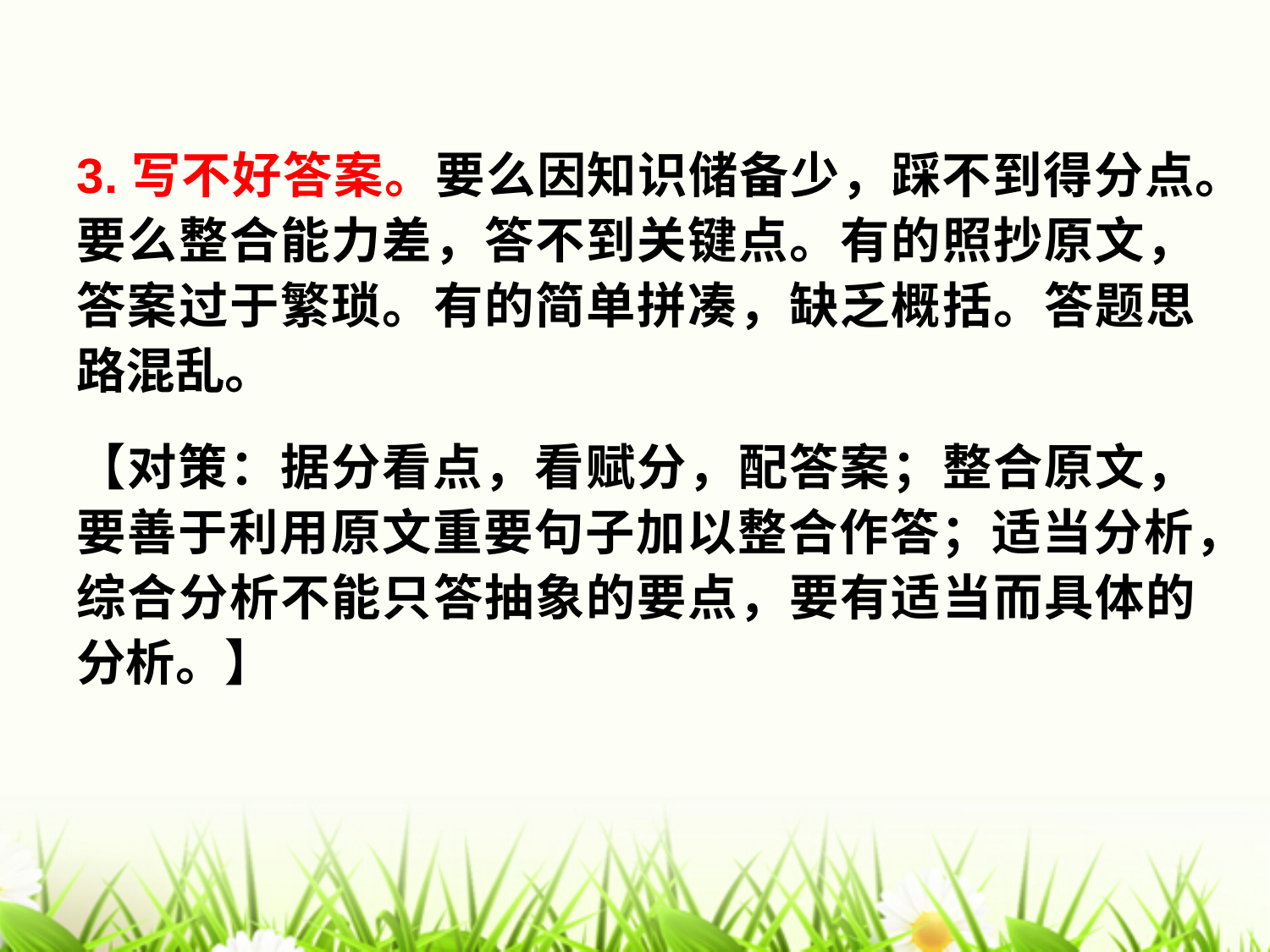

3.写不好答案。要么因知识储备少，踩不到得分点。要么整合能力差，答不到关键点。有的照抄原文，答案过于繁琐。有的简单拼凑，缺乏概括。答题思路混乱。
【对策：据分看点，看赋分，配答案；整合原文，要善于利用原文重要句子加以整合作答；适当分析，综合分析不能只答抽象的要点，要有适当而具体的分析。】